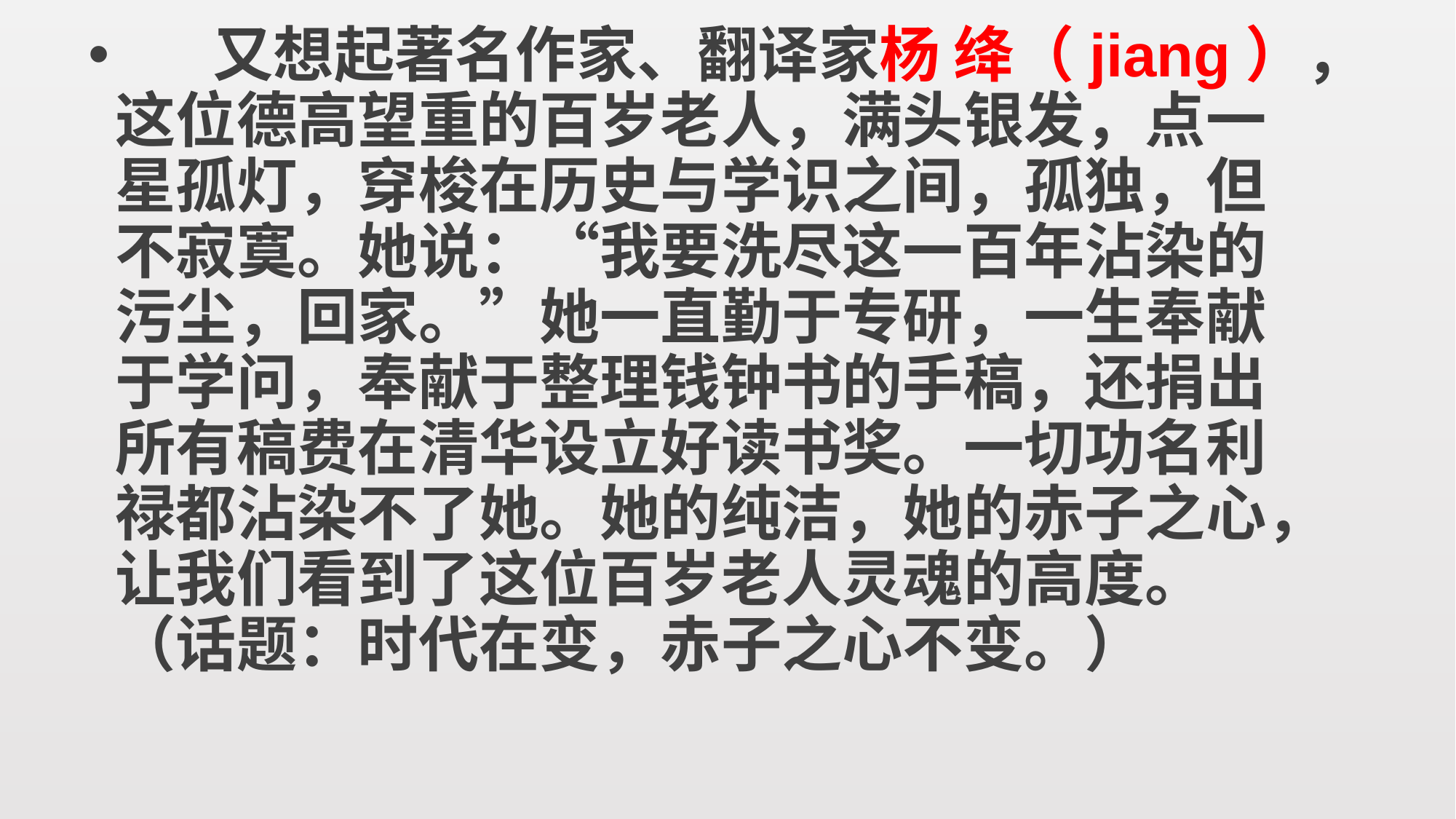

又想起著名作家、翻译家杨 绛（jiang），这位德高望重的百岁老人，满头银发，点一星孤灯，穿梭在历史与学识之间，孤独，但不寂寞。她说：“我要洗尽这一百年沾染的污尘，回家。”她一直勤于专研，一生奉献于学问，奉献于整理钱钟书的手稿，还捐出所有稿费在清华设立好读书奖。一切功名利禄都沾染不了她。她的纯洁，她的赤子之心，让我们看到了这位百岁老人灵魂的高度。（话题：时代在变，赤子之心不变。）